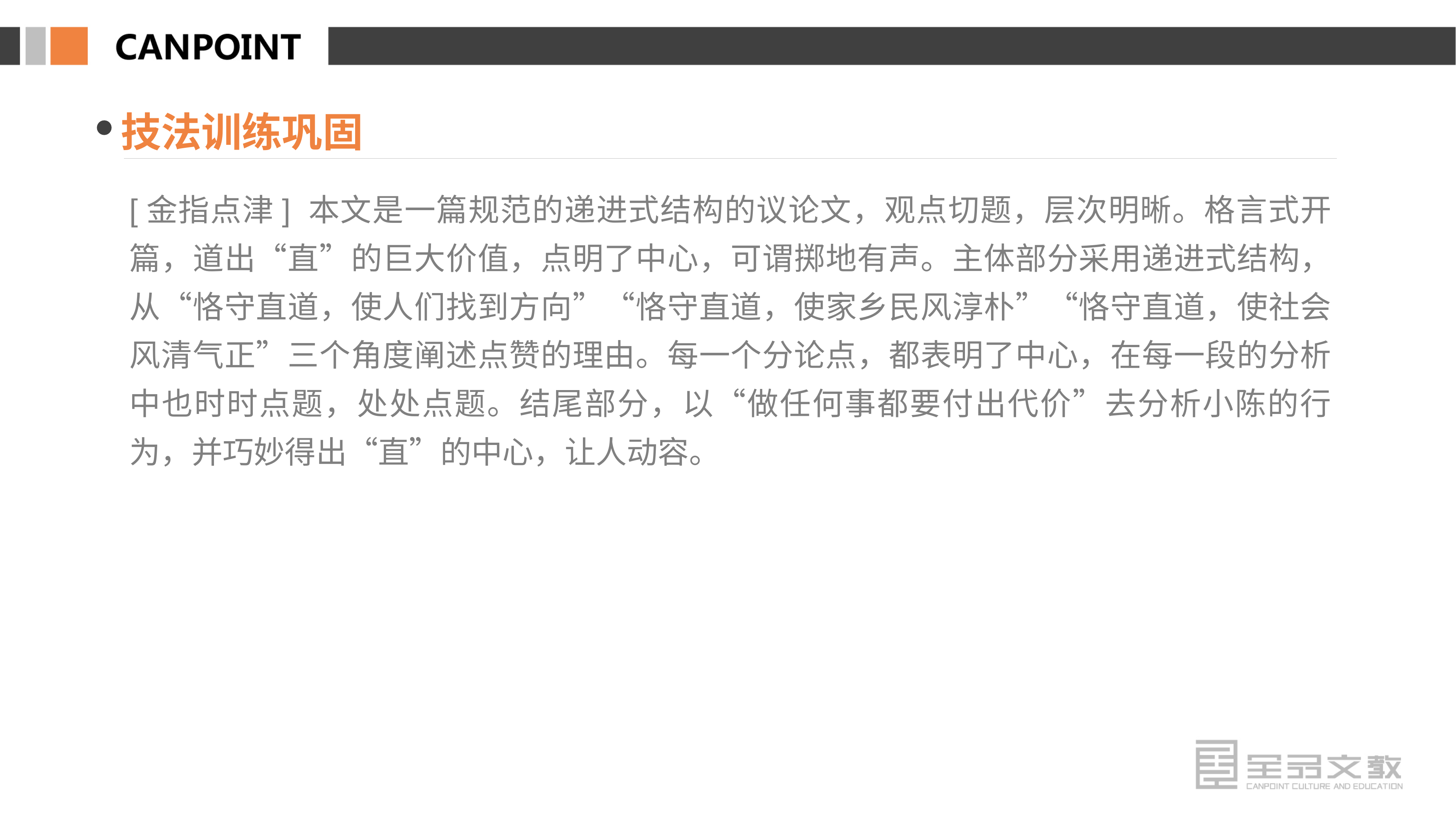

技法训练巩固

[金指点津] 本文是一篇规范的递进式结构的议论文，观点切题，层次明晰。格言式开篇，道出“直”的巨大价值，点明了中心，可谓掷地有声。主体部分采用递进式结构，从“恪守直道，使人们找到方向”“恪守直道，使家乡民风淳朴”“恪守直道，使社会风清气正”三个角度阐述点赞的理由。每一个分论点，都表明了中心，在每一段的分析中也时时点题，处处点题。结尾部分，以“做任何事都要付出代价”去分析小陈的行为，并巧妙得出“直”的中心，让人动容。